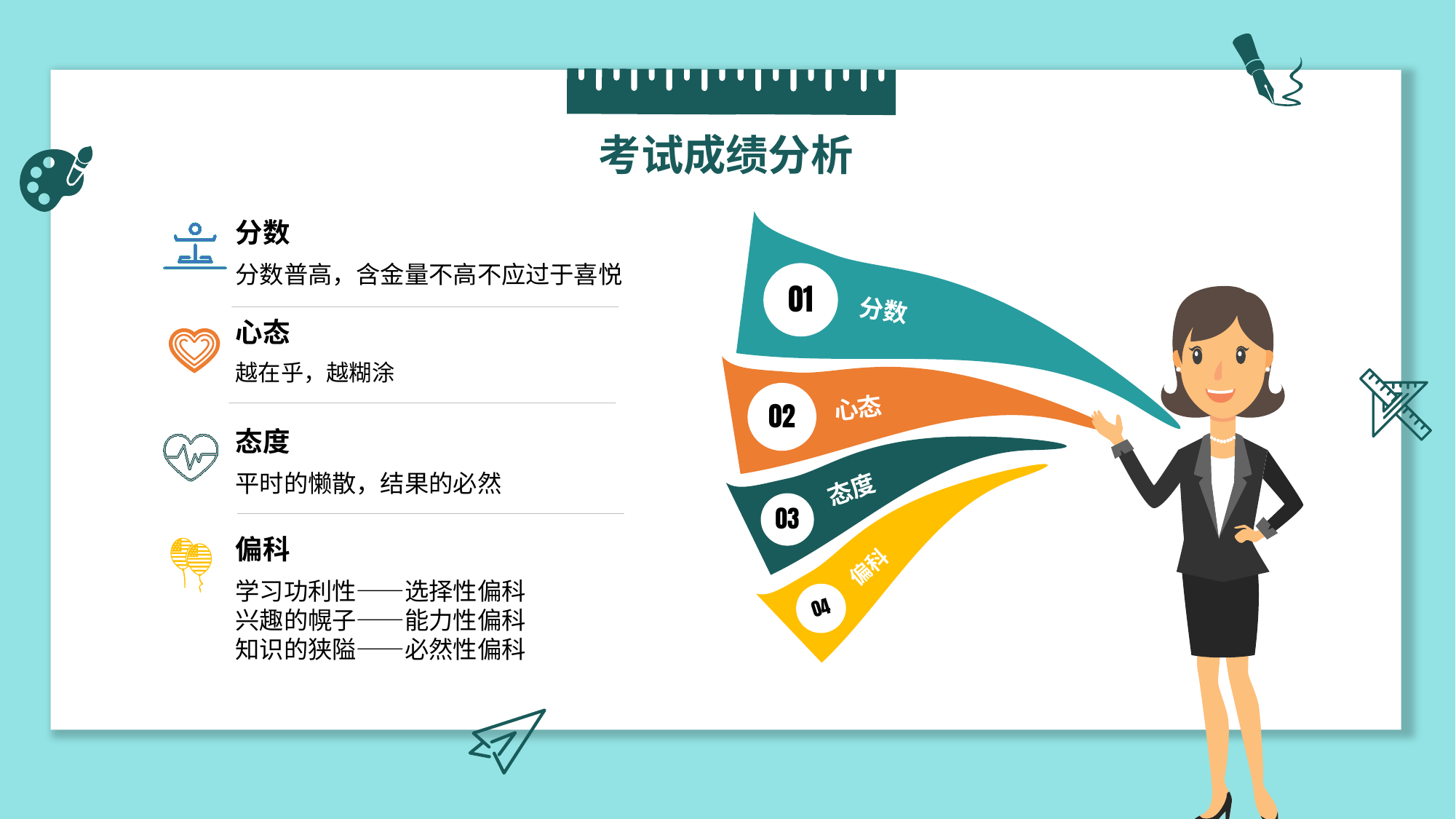

考试成绩分析
分数

01
分数

心态
02

态度

03
偏科
04
分数普高，含金量不高不应过于喜悦

心态

越在乎，越糊涂
态度

平时的懒散，结果的必然
偏科

学习功利性——选择性偏科
兴趣的幌子——能力性偏科
知识的狭隘——必然性偏科